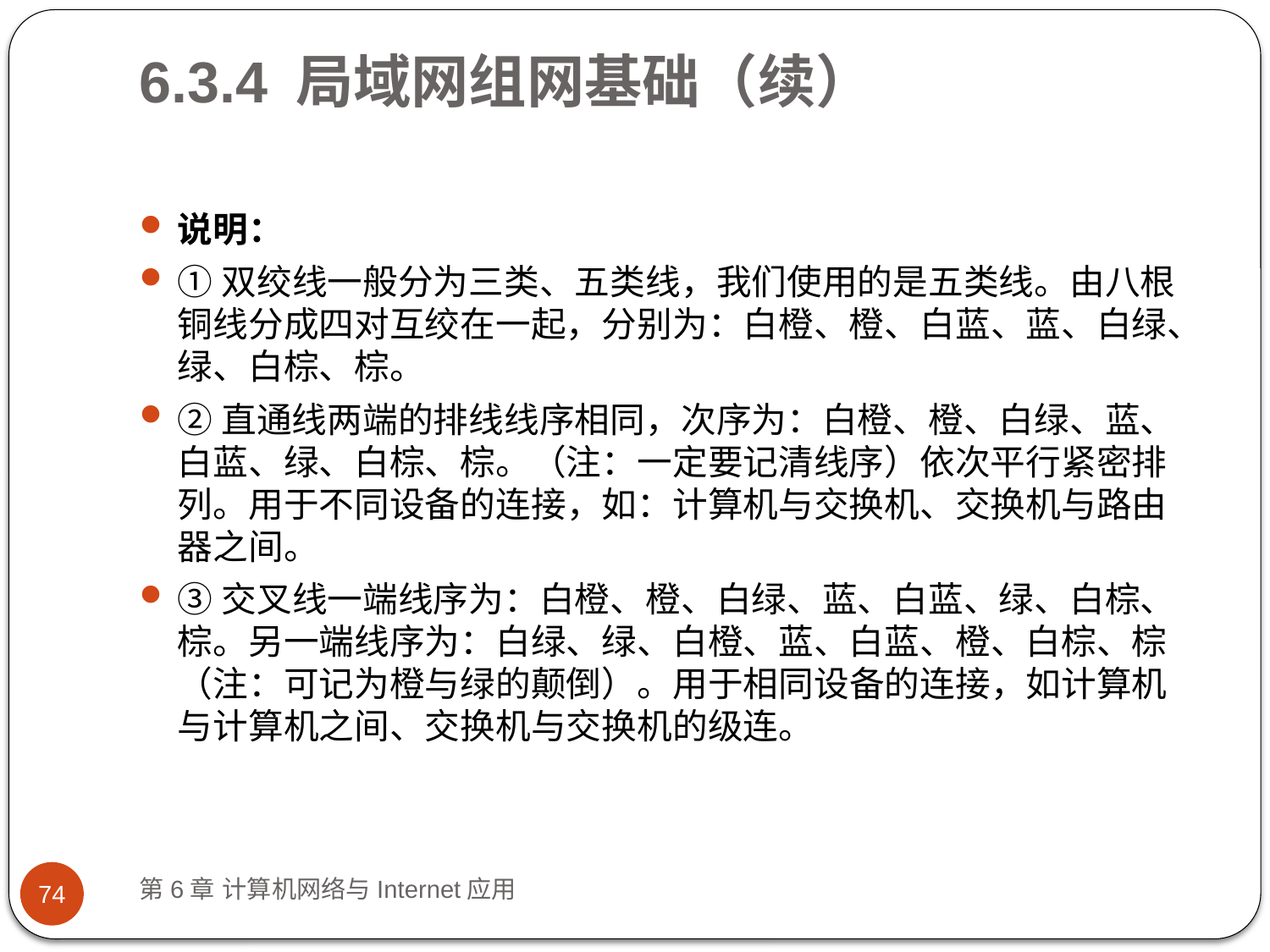

# 6.3.4 局域网组网基础（续）
说明：
①双绞线一般分为三类、五类线，我们使用的是五类线。由八根铜线分成四对互绞在一起，分别为：白橙、橙、白蓝、蓝、白绿、绿、白棕、棕。
②直通线两端的排线线序相同，次序为：白橙、橙、白绿、蓝、白蓝、绿、白棕、棕。（注：一定要记清线序）依次平行紧密排列。用于不同设备的连接，如：计算机与交换机、交换机与路由器之间。
③交叉线一端线序为：白橙、橙、白绿、蓝、白蓝、绿、白棕、棕。另一端线序为：白绿、绿、白橙、蓝、白蓝、橙、白棕、棕（注：可记为橙与绿的颠倒）。用于相同设备的连接，如计算机与计算机之间、交换机与交换机的级连。

第6章 计算机网络与Internet应用
74